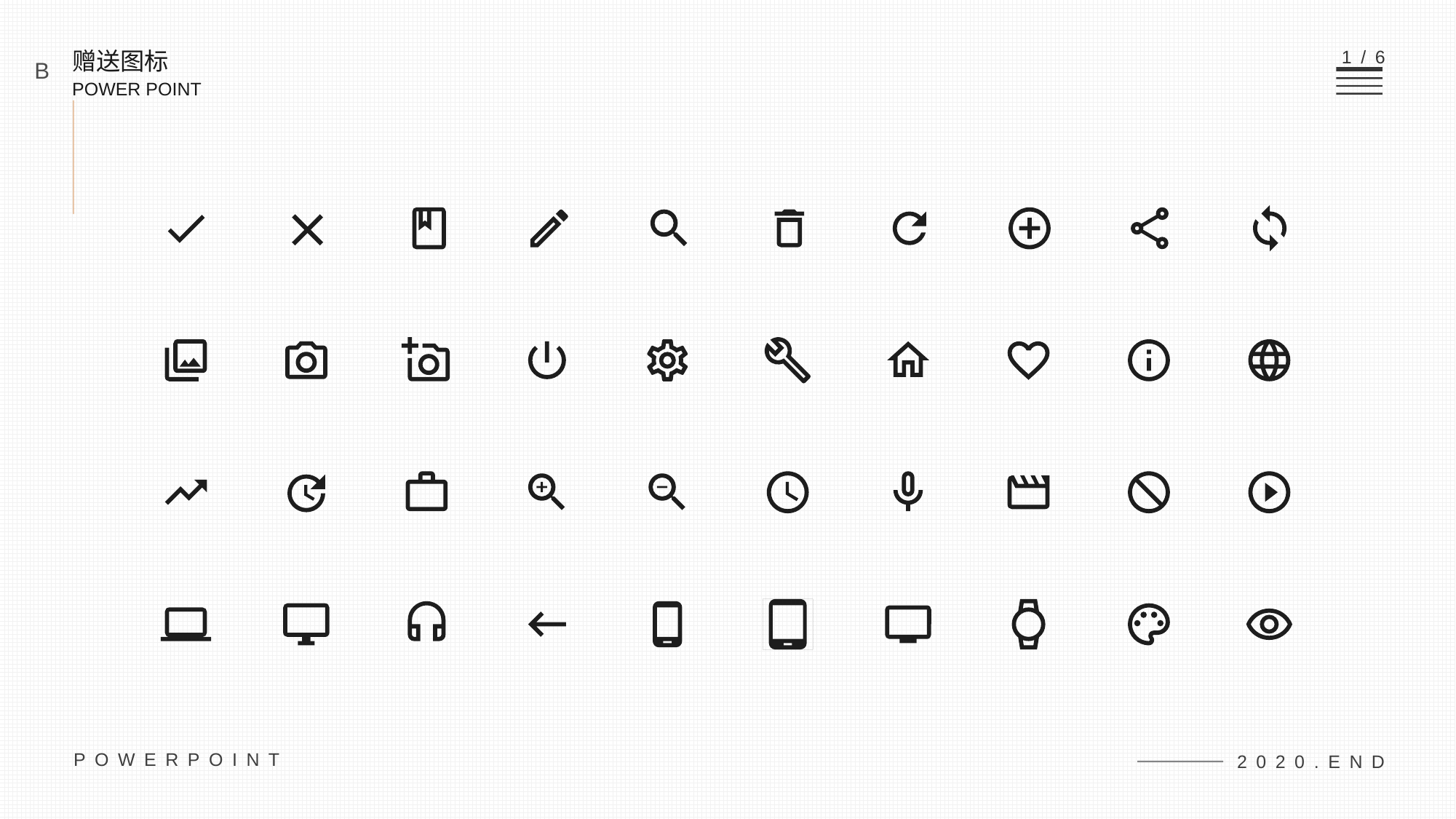

1/6

赠送图标
POWER POINT
B

POWERPOINT

2020.END